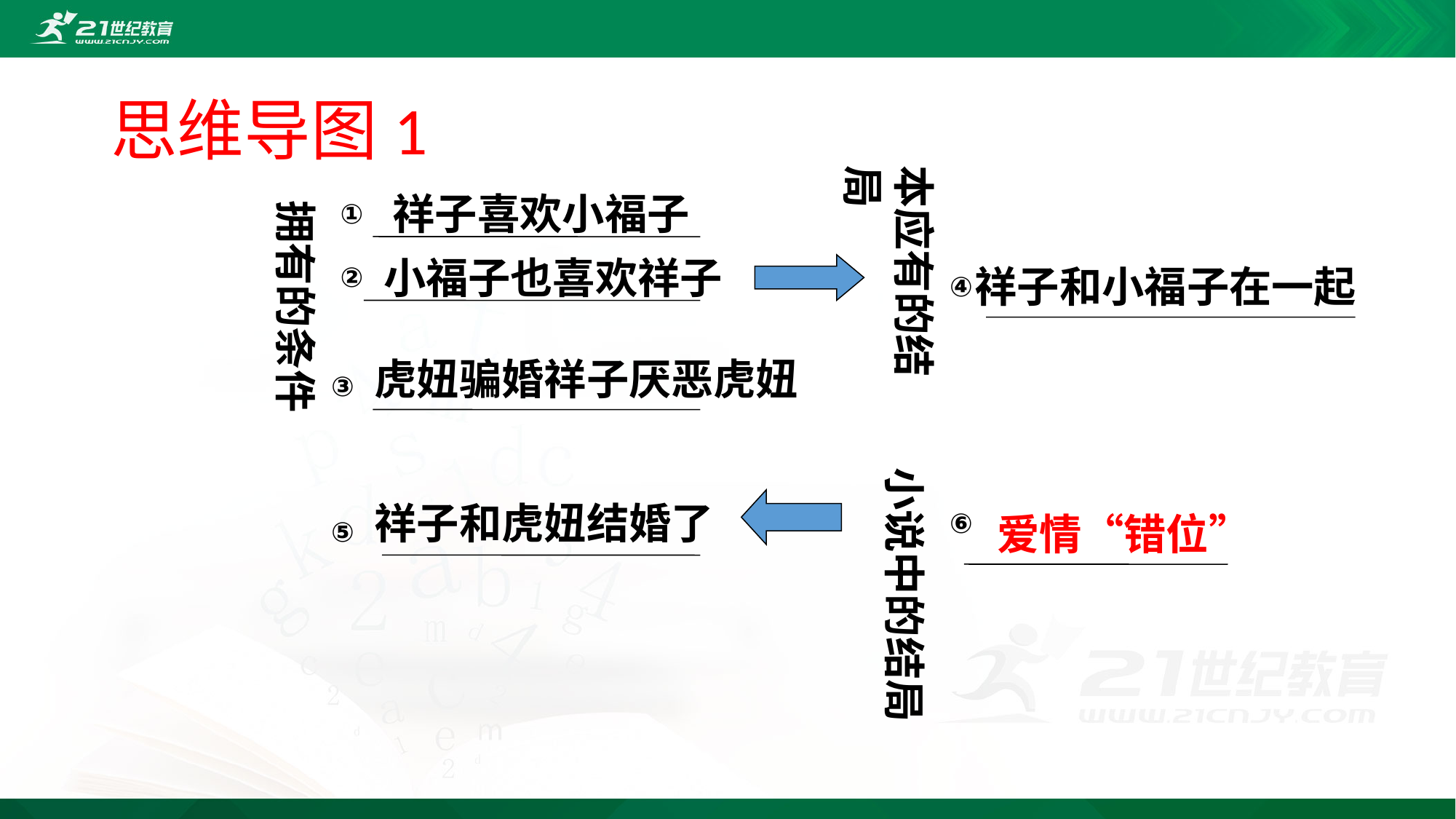

# 思维导图1
本应有的结局
祥子喜欢小福子
拥有的条件
①

小福子也喜欢祥子
②

祥子和小福子在一起
④

虎妞骗婚祥子厌恶虎妞
③

小说中的结局

祥子和虎妞结婚了
⑥
爱情“错位”
⑤